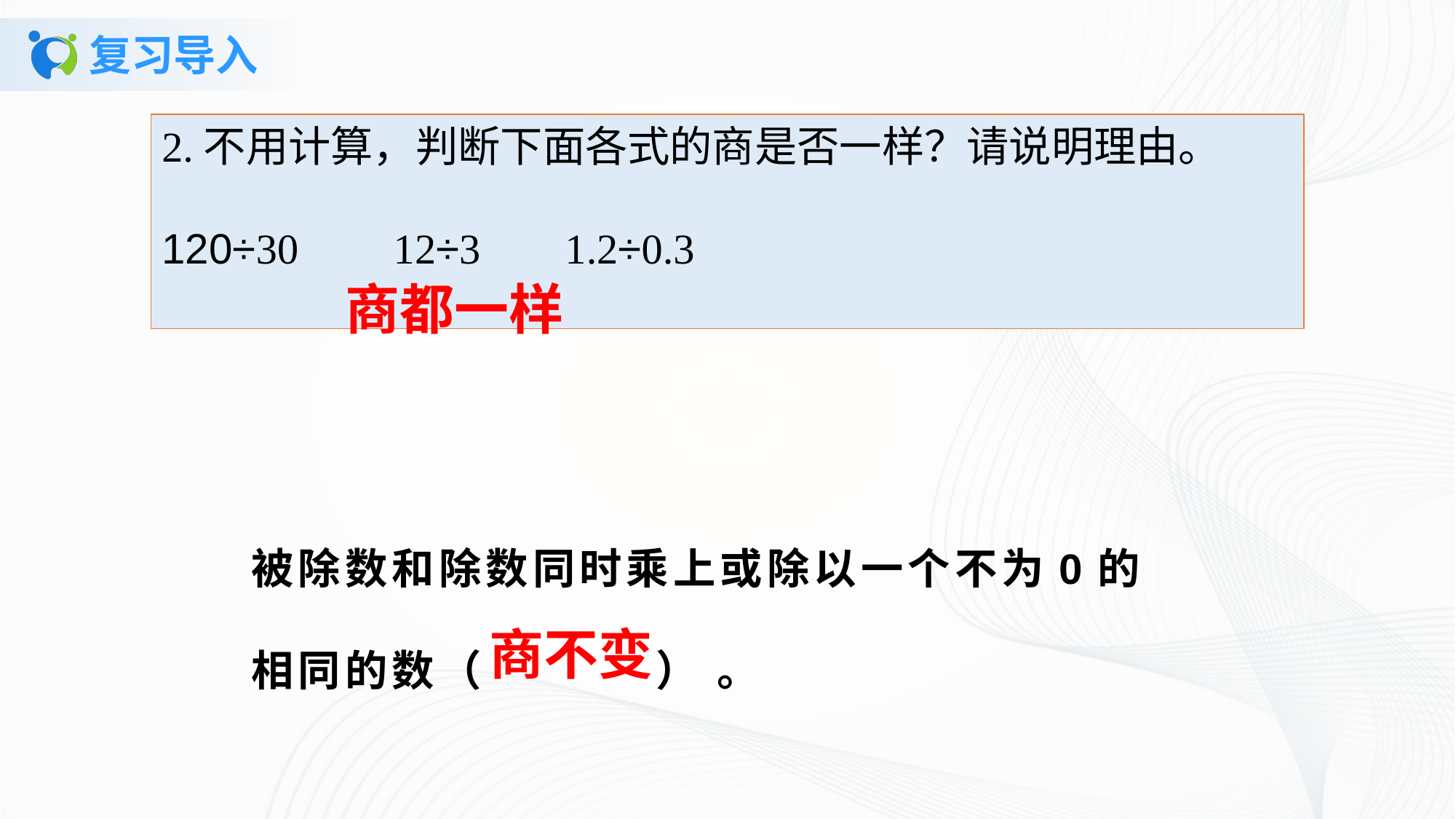

# 复习导入
2.不用计算，判断下面各式的商是否一样？请说明理由。120÷30         12÷3        1.2÷0.3

商都一样
被除数和除数同时乘上或除以一个不为0的相同的数（            ） 。
商不变